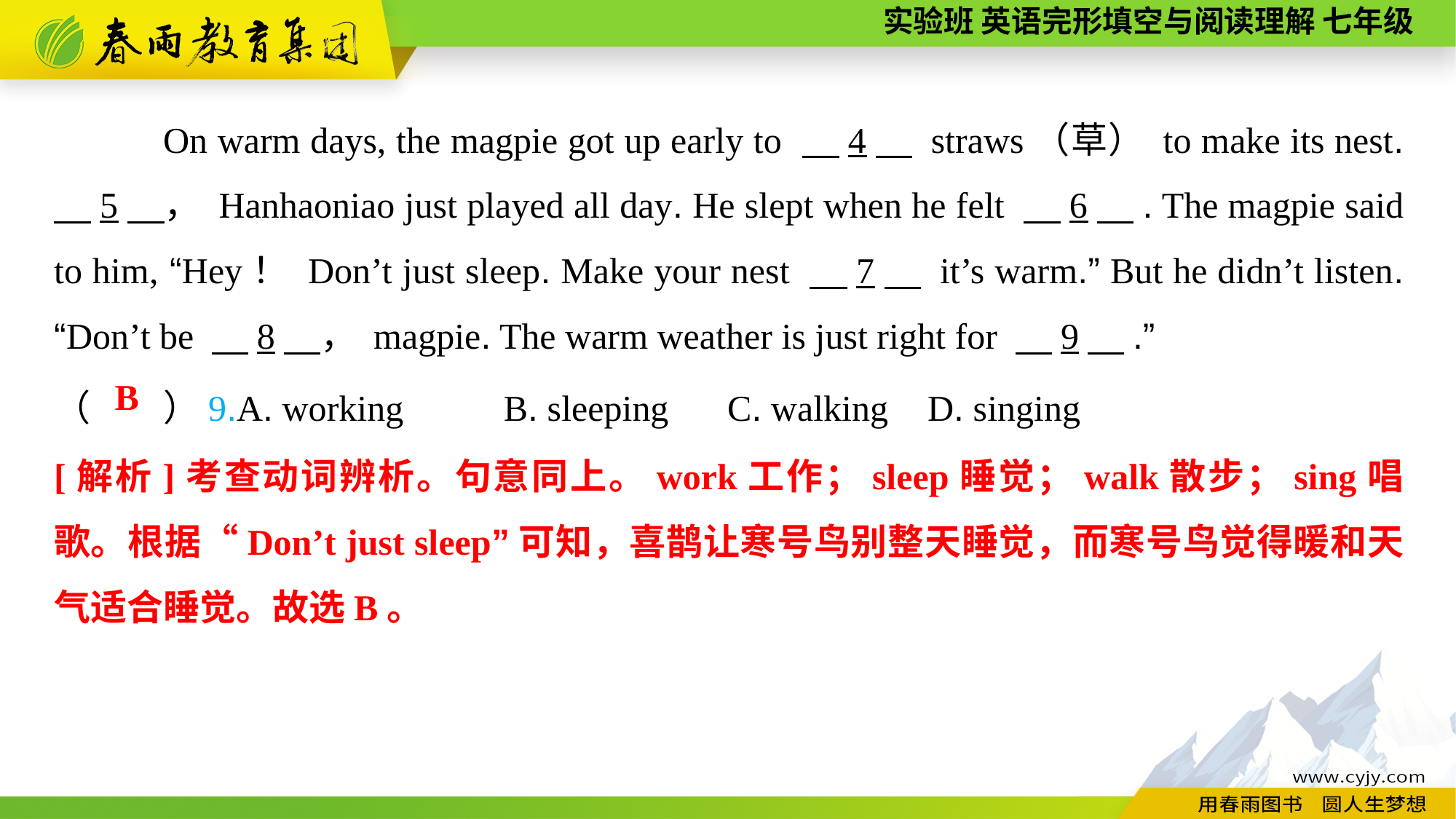

On warm days, the magpie got up early to 　4　 straws（草） to make its nest. 　5　， Hanhaoniao just played all day. He slept when he felt 　6　. The magpie said to him, “Hey！ Don’t just sleep. Make your nest 　7　 it’s warm.” But he didn’t listen. “Don’t be 　8　， magpie. The warm weather is just right for 　9　.”
（　　）9.A. working           B. sleeping	  C. walking	D. singing
B
[解析]考查动词辨析。句意同上。work工作；sleep睡觉；walk散步；sing唱歌。根据“Don’t just sleep”可知，喜鹊让寒号鸟别整天睡觉，而寒号鸟觉得暖和天气适合睡觉。故选B。